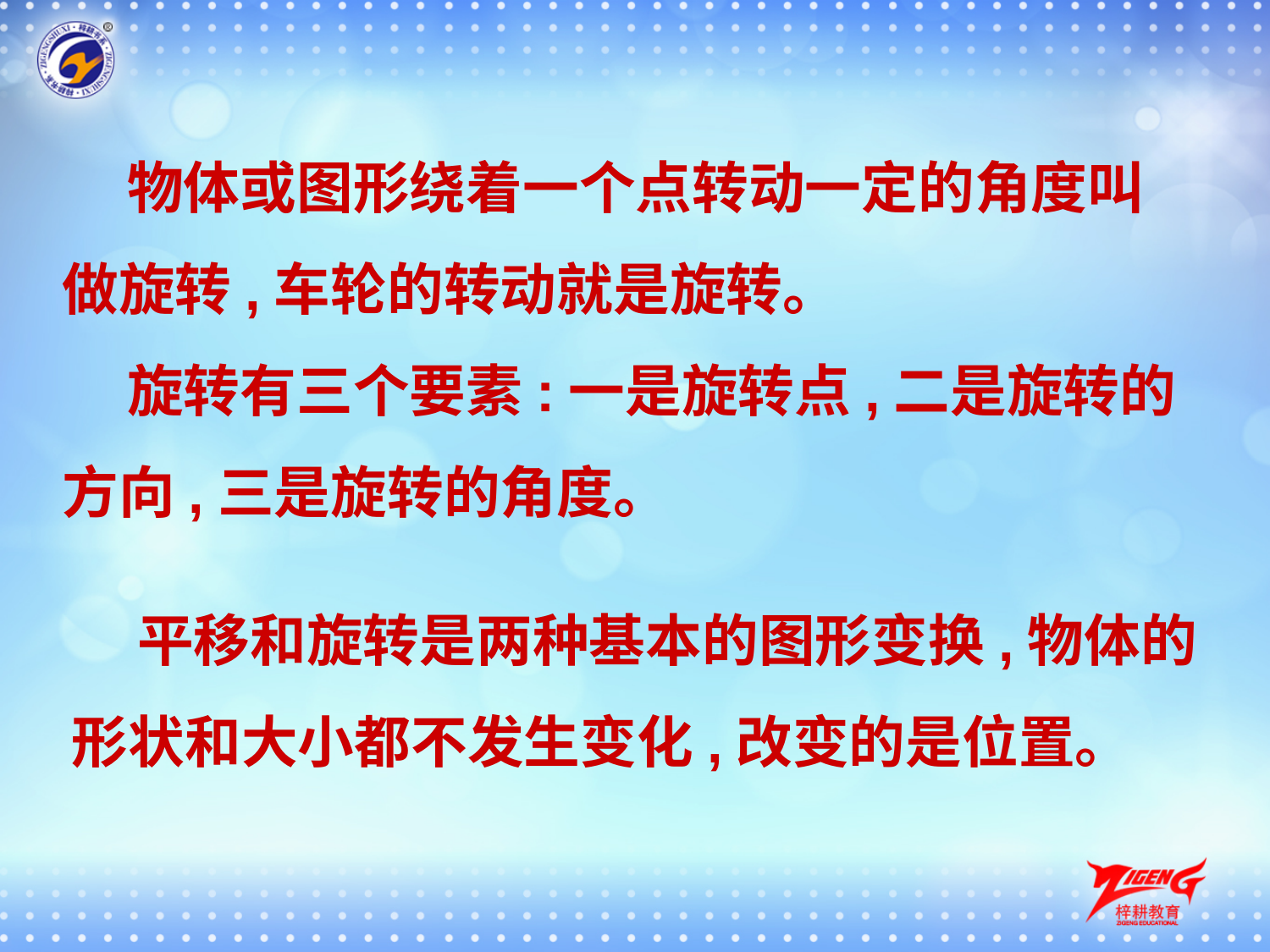

物体或图形绕着一个点转动一定的角度叫做旋转,车轮的转动就是旋转。
    旋转有三个要素:一是旋转点,二是旋转的方向,三是旋转的角度。
    平移和旋转是两种基本的图形变换,物体的形状和大小都不发生变化,改变的是位置。